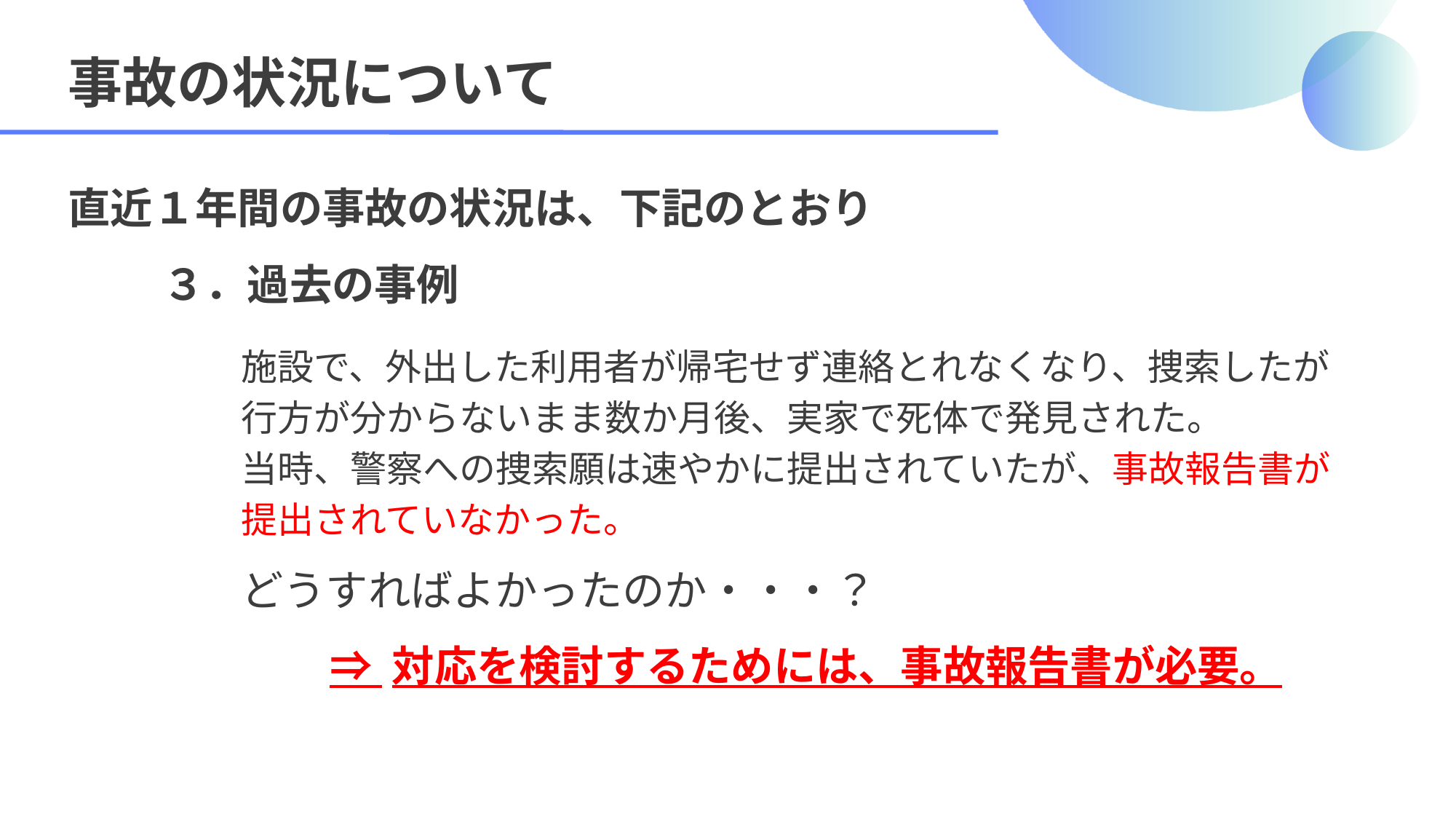

事故の状況について

直近１年間の事故の状況は、下記のとおり
３．過去の事例

施設で、外出した利用者が帰宅せず連絡とれなくなり、捜索したが行方が分からないまま数か月後、実家で死体で発見された。
当時、警察への捜索願は速やかに提出されていたが、事故報告書が提出されていなかった。
どうすればよかったのか・・・？
⇒ 対応を検討するためには、事故報告書が必要。